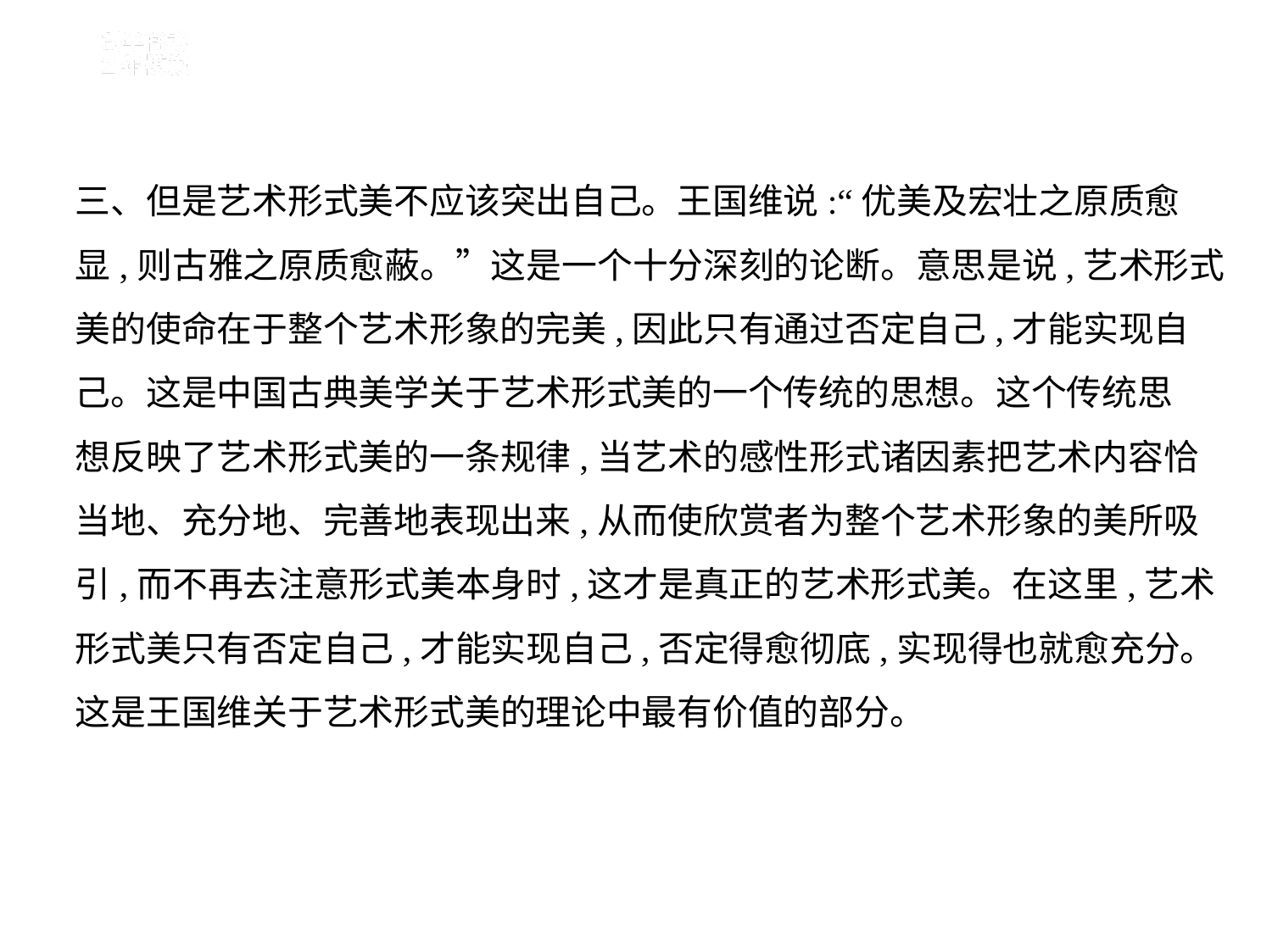

三、但是艺术形式美不应该突出自己。王国维说:“优美及宏壮之原质愈
显,则古雅之原质愈蔽。”这是一个十分深刻的论断。意思是说,艺术形式
美的使命在于整个艺术形象的完美,因此只有通过否定自己,才能实现自
己。这是中国古典美学关于艺术形式美的一个传统的思想。这个传统思
想反映了艺术形式美的一条规律,当艺术的感性形式诸因素把艺术内容恰
当地、充分地、完善地表现出来,从而使欣赏者为整个艺术形象的美所吸
引,而不再去注意形式美本身时,这才是真正的艺术形式美。在这里,艺术
形式美只有否定自己,才能实现自己,否定得愈彻底,实现得也就愈充分。
这是王国维关于艺术形式美的理论中最有价值的部分。